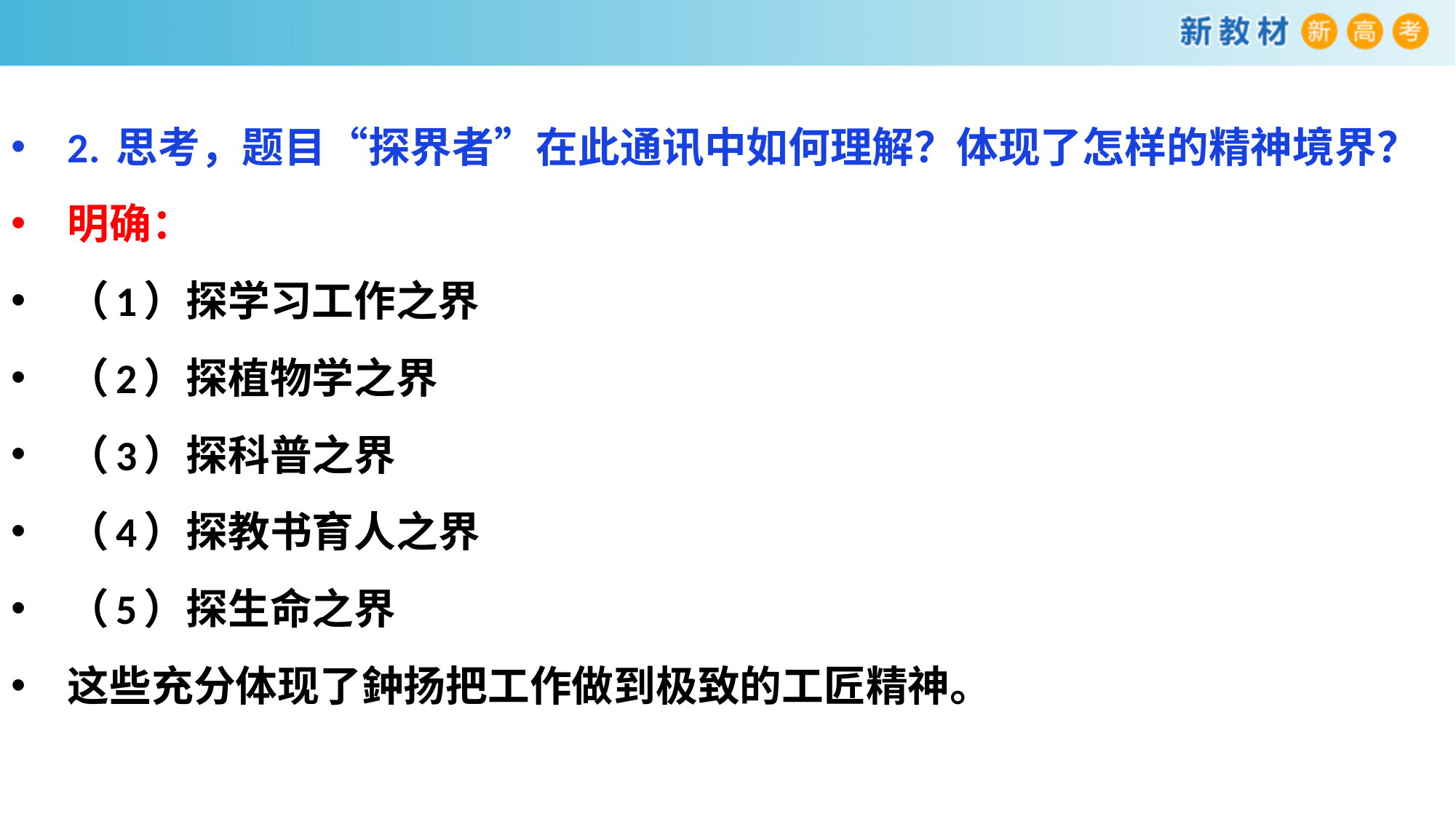

2. 思考，题目“探界者”在此通讯中如何理解？体现了怎样的精神境界？
明确：
（1）探学习工作之界
（2）探植物学之界
（3）探科普之界
（4）探教书育人之界
（5）探生命之界
这些充分体现了鈡扬把工作做到极致的工匠精神。